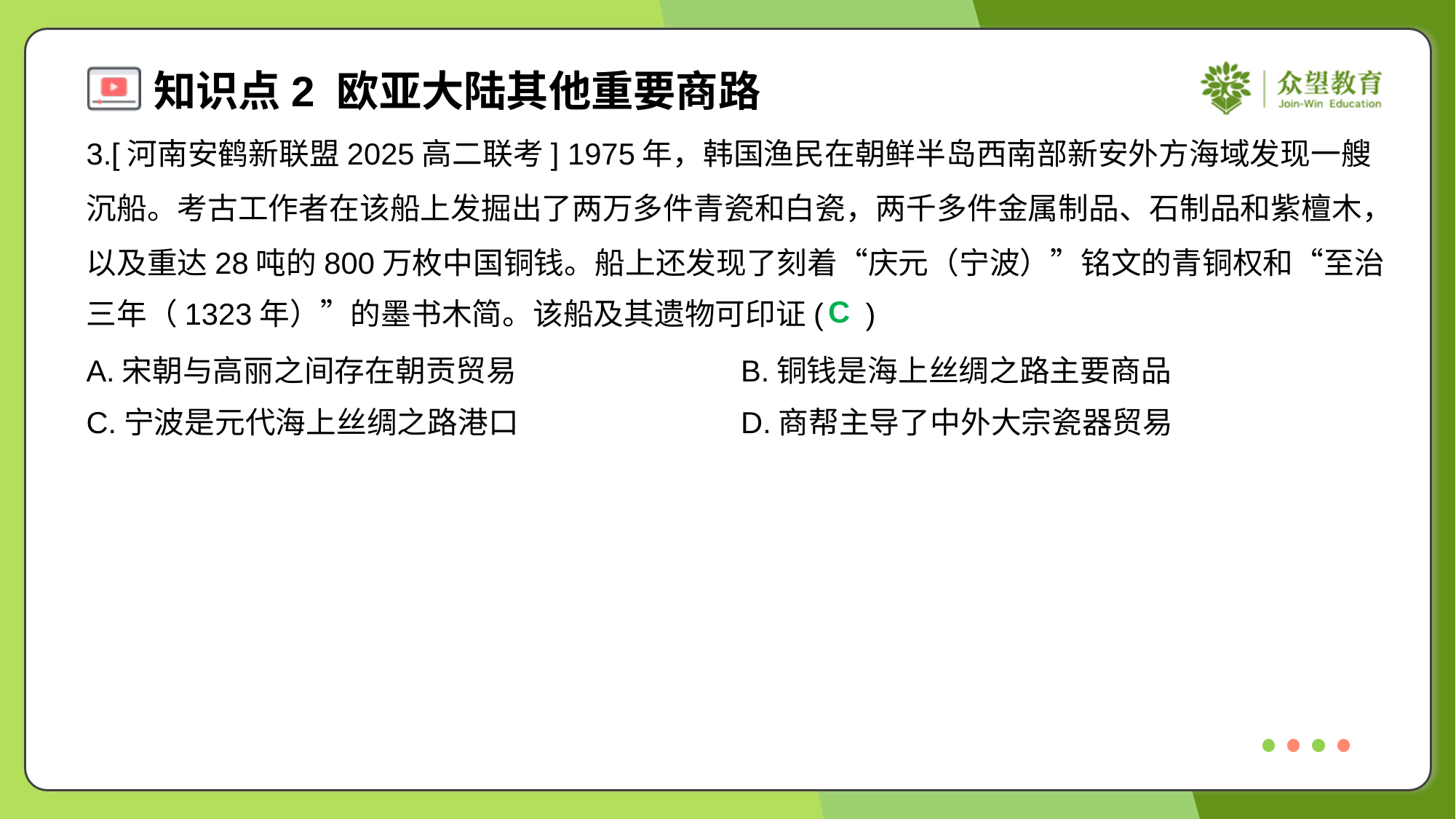

3.[河南安鹤新联盟2025高二联考] 1975年，韩国渔民在朝鲜半岛西南部新安外方海域发现一艘
沉船。考古工作者在该船上发掘出了两万多件青瓷和白瓷，两千多件金属制品、石制品和紫檀木，
以及重达28吨的800万枚中国铜钱。船上还发现了刻着“庆元（宁波）”铭文的青铜权和“至治
三年（1323年）”的墨书木简。该船及其遗物可印证(     )
C
A.宋朝与高丽之间存在朝贡贸易	B.铜钱是海上丝绸之路主要商品
C.宁波是元代海上丝绸之路港口	D.商帮主导了中外大宗瓷器贸易